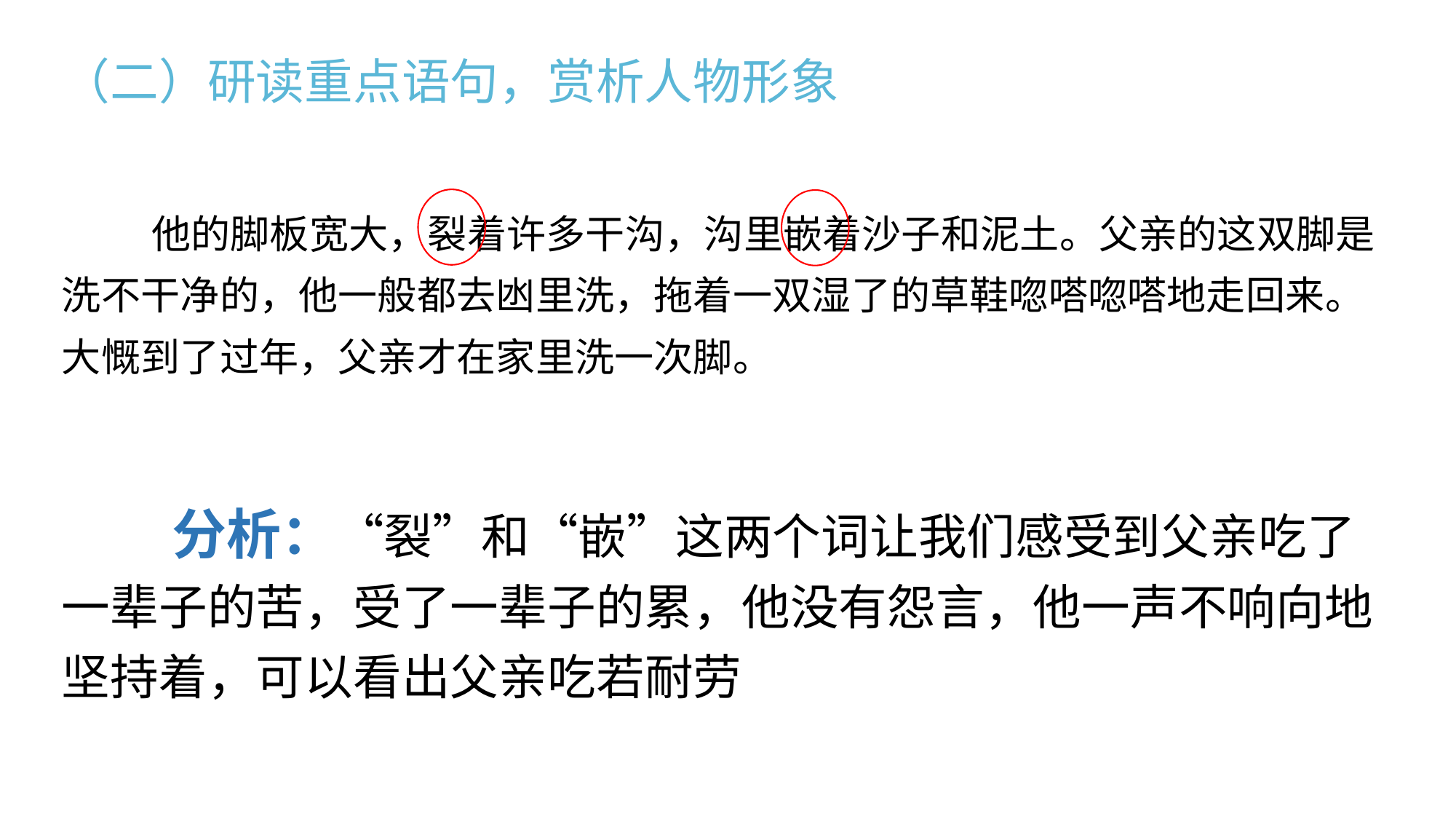

（二）研读重点语句，赏析人物形象

         他的脚板宽大，裂着许多干沟，沟里嵌着沙子和泥土。父亲的这双脚是洗不干净的，他一般都去凼里洗，拖着一双湿了的草鞋唿嗒唿嗒地走回来。大慨到了过年，父亲才在家里洗一次脚。

         分析：“裂”和“嵌”这两个词让我们感受到父亲吃了一辈子的苦，受了一辈子的累，他没有怨言，他一声不响向地坚持着，可以看出父亲吃若耐劳